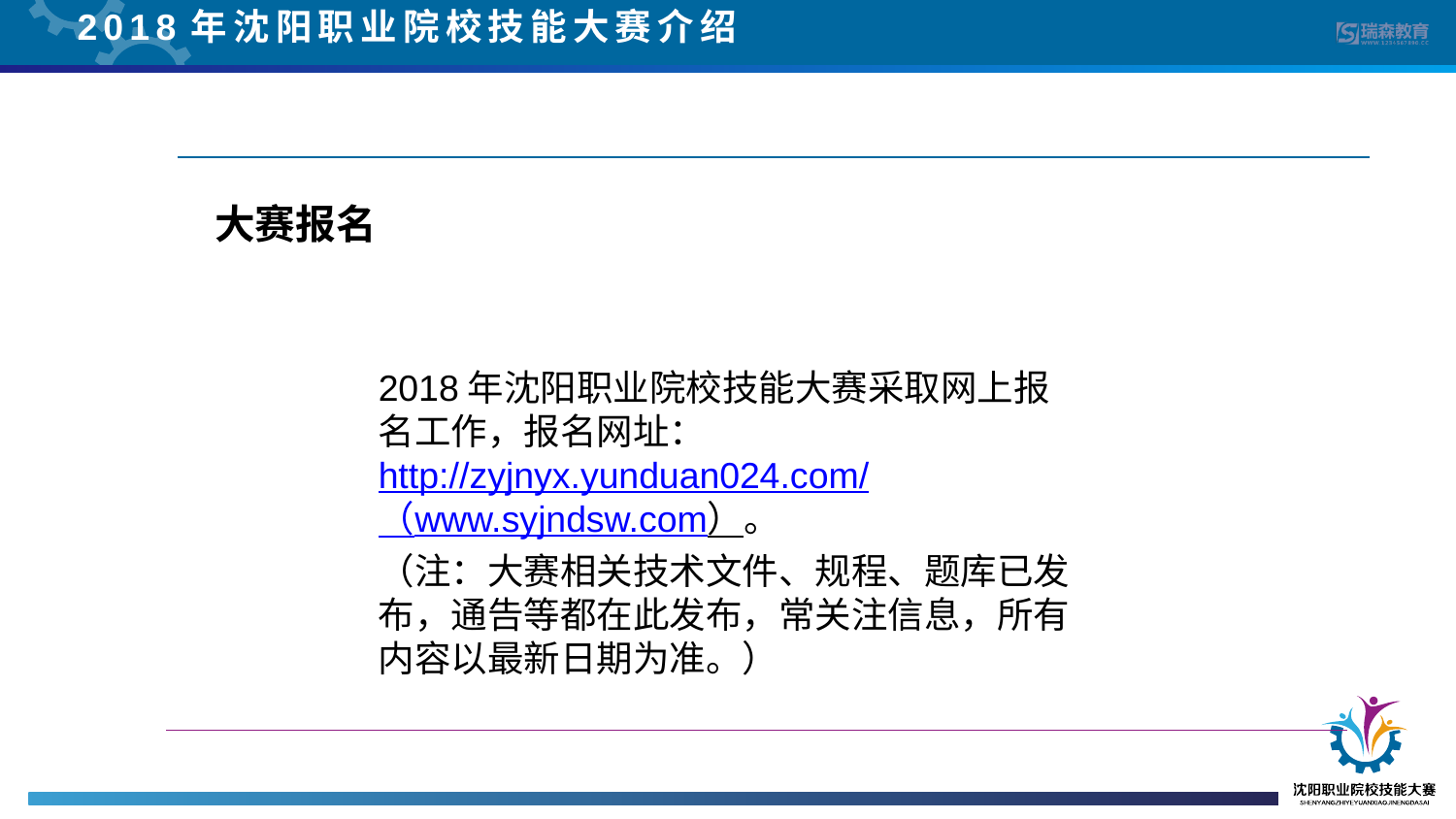

2018年沈阳职业院校技能大赛介绍

大赛报名
2018年沈阳职业院校技能大赛采取网上报名工作，报名网址：http://zyjnyx.yunduan024.com/
（www.syjndsw.com）。
（注：大赛相关技术文件、规程、题库已发布，通告等都在此发布，常关注信息，所有内容以最新日期为准。）
9